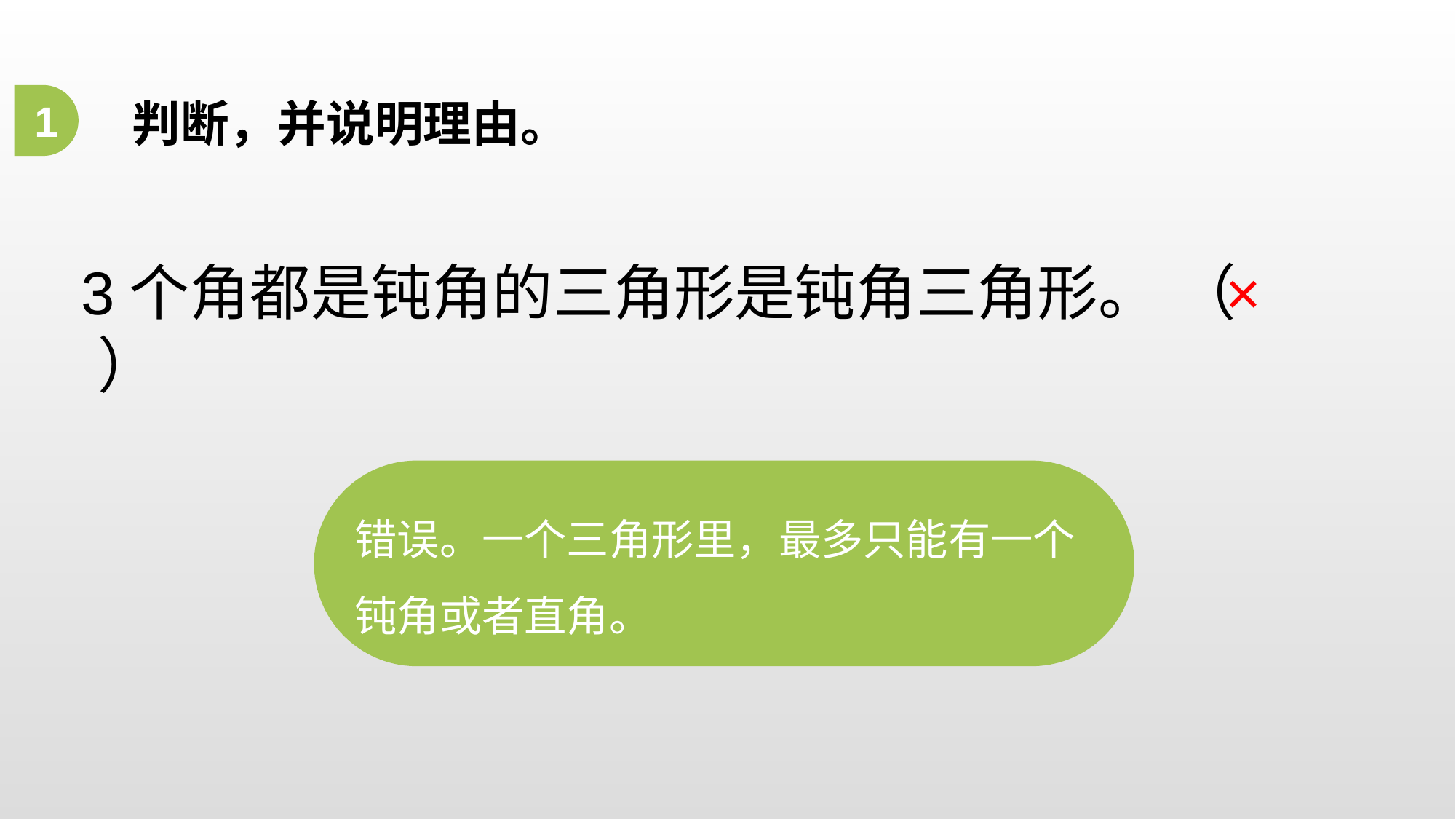

1
判断，并说明理由。
3个角都是钝角的三角形是钝角三角形。 （   ）
×
错误。一个三角形里，最多只能有一个钝角或者直角。